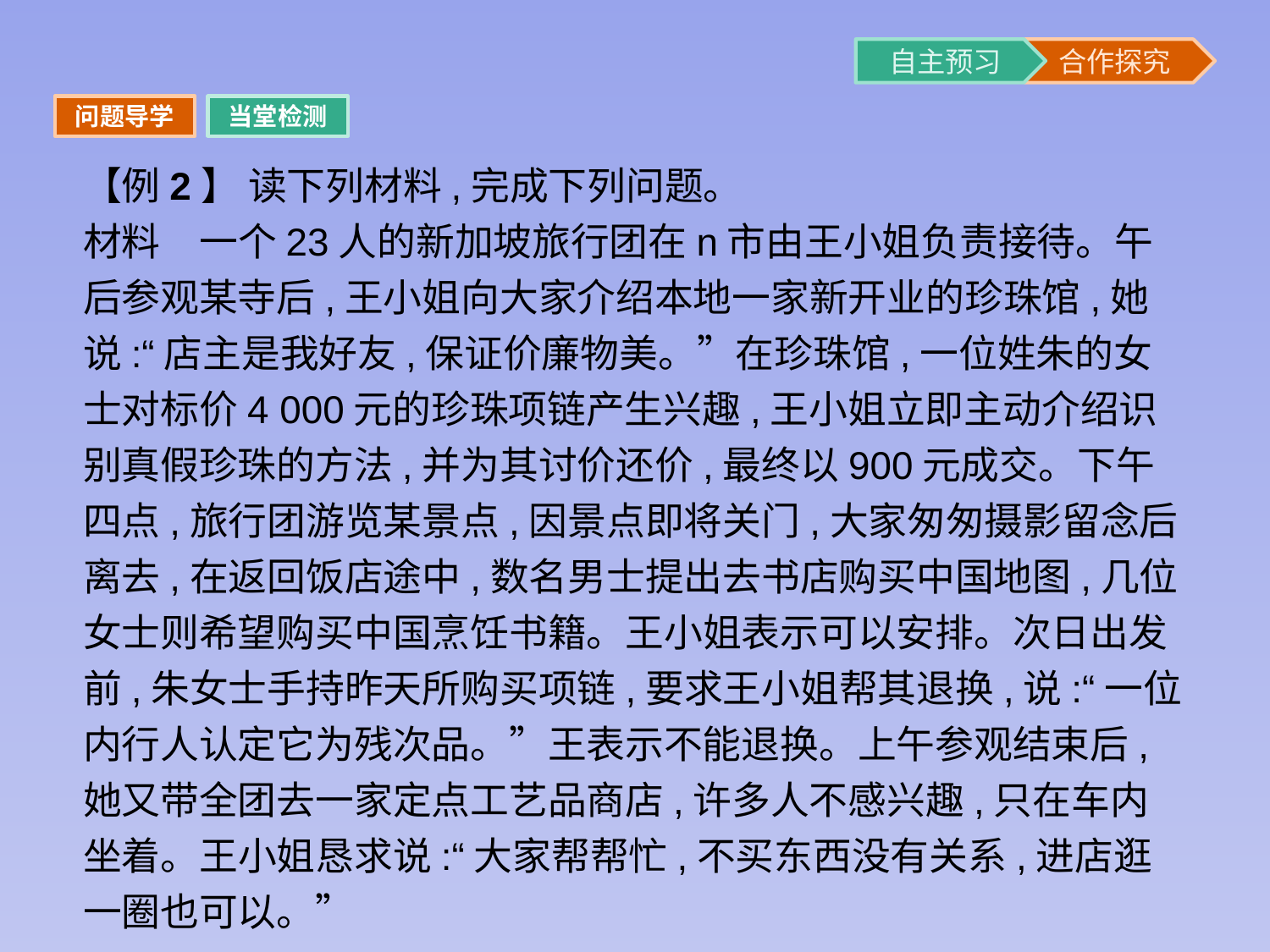

问题导学
当堂检测
【例2】 读下列材料,完成下列问题。
材料　一个23人的新加坡旅行团在n市由王小姐负责接待。午后参观某寺后,王小姐向大家介绍本地一家新开业的珍珠馆,她说:“店主是我好友,保证价廉物美。”在珍珠馆,一位姓朱的女士对标价4 000元的珍珠项链产生兴趣,王小姐立即主动介绍识别真假珍珠的方法,并为其讨价还价,最终以900元成交。下午四点,旅行团游览某景点,因景点即将关门,大家匆匆摄影留念后离去,在返回饭店途中,数名男士提出去书店购买中国地图,几位女士则希望购买中国烹饪书籍。王小姐表示可以安排。次日出发前,朱女士手持昨天所购买项链,要求王小姐帮其退换,说:“一位内行人认定它为残次品。”王表示不能退换。上午参观结束后,她又带全团去一家定点工艺品商店,许多人不感兴趣,只在车内坐着。王小姐恳求说:“大家帮帮忙,不买东西没有关系,进店逛一圈也可以。”